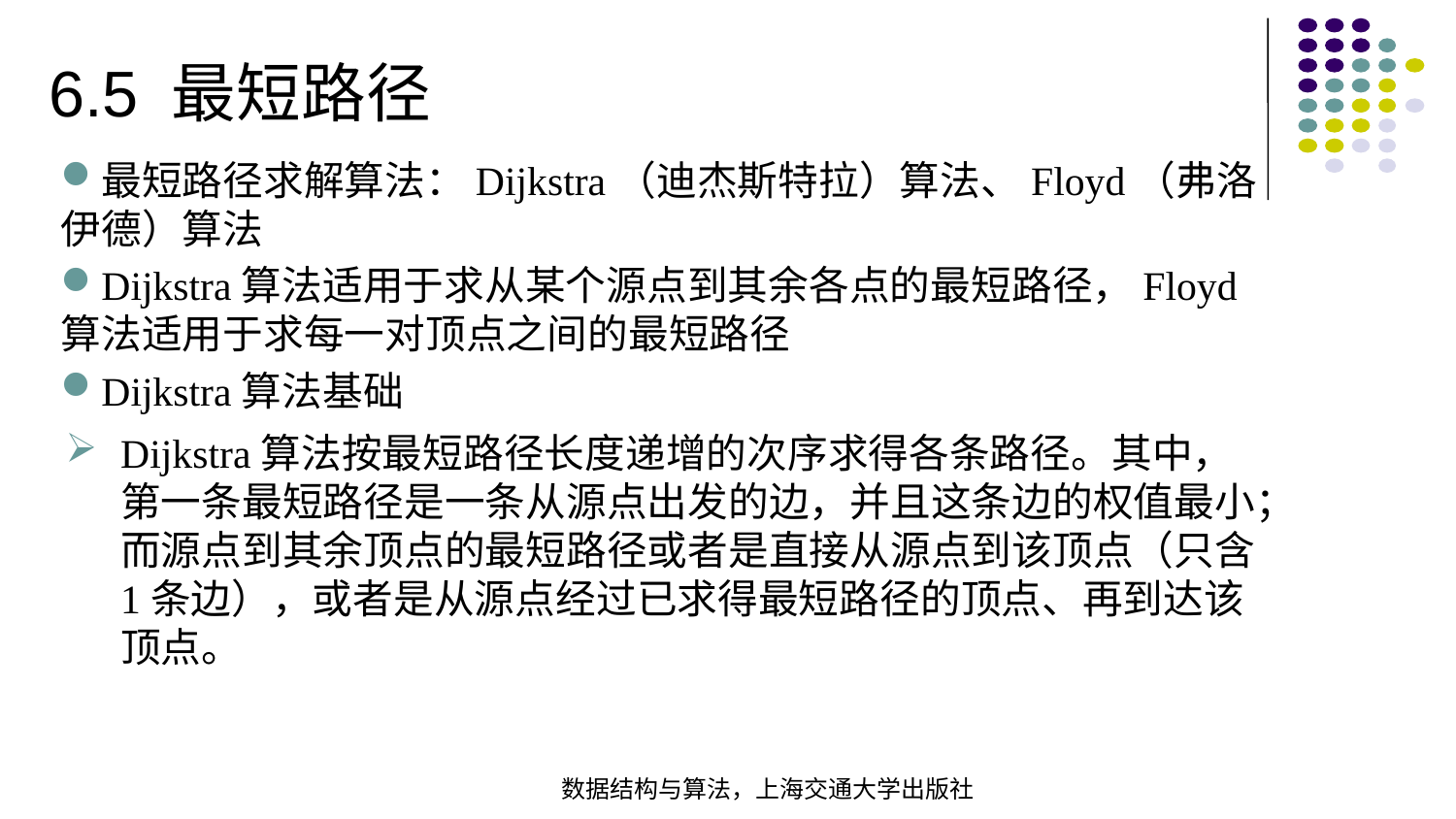

6.5 最短路径
最短路径求解算法：Dijkstra（迪杰斯特拉）算法、Floyd（弗洛伊德）算法
Dijkstra算法适用于求从某个源点到其余各点的最短路径，Floyd算法适用于求每一对顶点之间的最短路径
Dijkstra算法基础
Dijkstra算法按最短路径长度递增的次序求得各条路径。其中，第一条最短路径是一条从源点出发的边，并且这条边的权值最小；而源点到其余顶点的最短路径或者是直接从源点到该顶点（只含1条边），或者是从源点经过已求得最短路径的顶点、再到达该顶点。